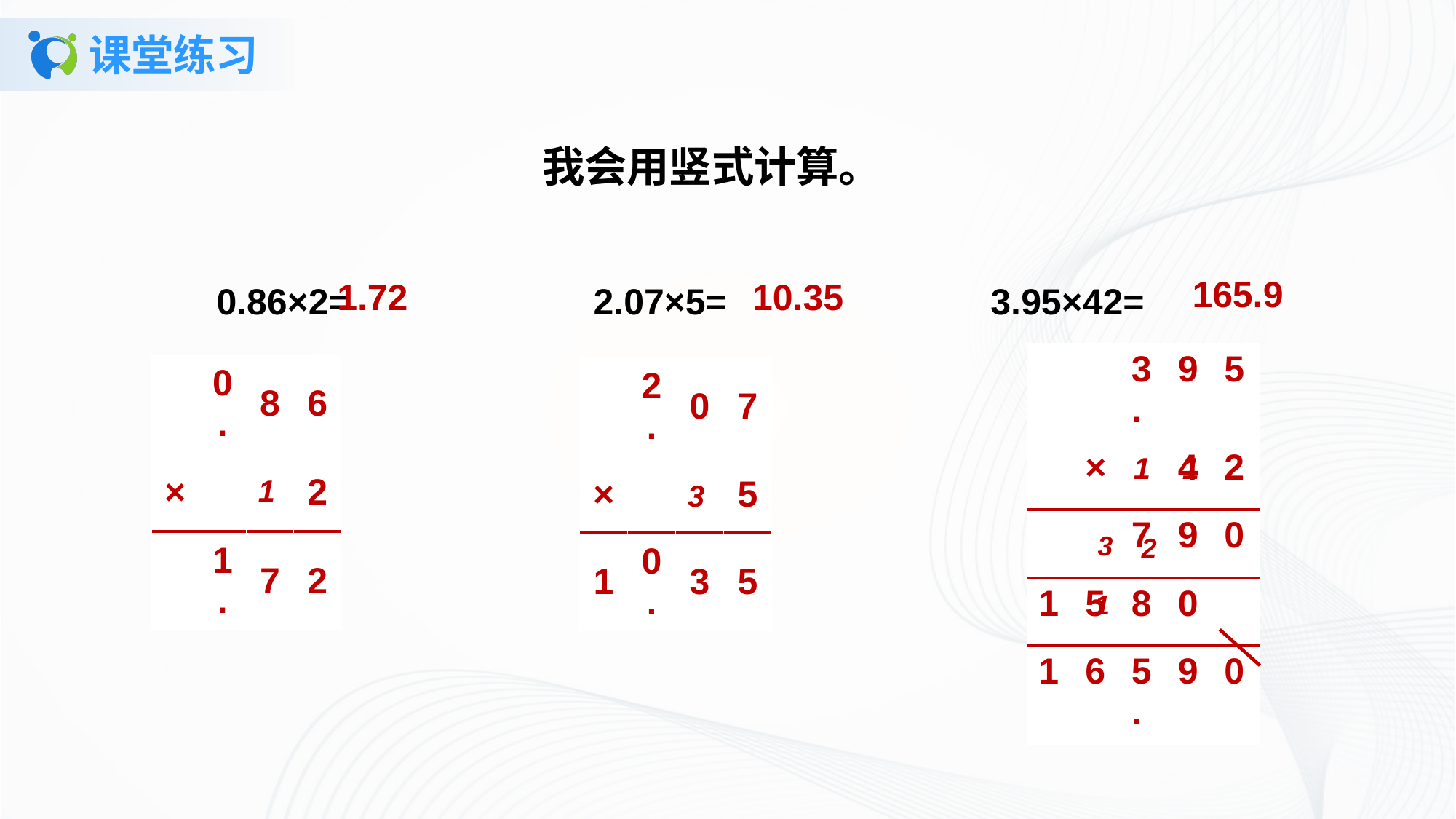

# 课堂练习
我会用竖式计算。
0.86×2=                        2.07×5=                          3.95×42=
165.9
1.72
10.35
|  |  | 3. | 9 | 5 |
| --- | --- | --- | --- | --- |
|  | × |  | 4 | 2 |
|  |  | 7 | 9 | 0 |
| 1 | 5 | 8 | 0 |  |
| 1 | 6 | 5. | 9 | 0 |
|  | 0. | 8 | 6 |
| --- | --- | --- | --- |
| × |  |  | 2 |
|  | 1. | 7 | 2 |
|  | 2. | 0 | 7 |
| --- | --- | --- | --- |
| × |  |  | 5 |
| 1 | 0. | 3 | 5 |
1
1
1
3
3
2
1